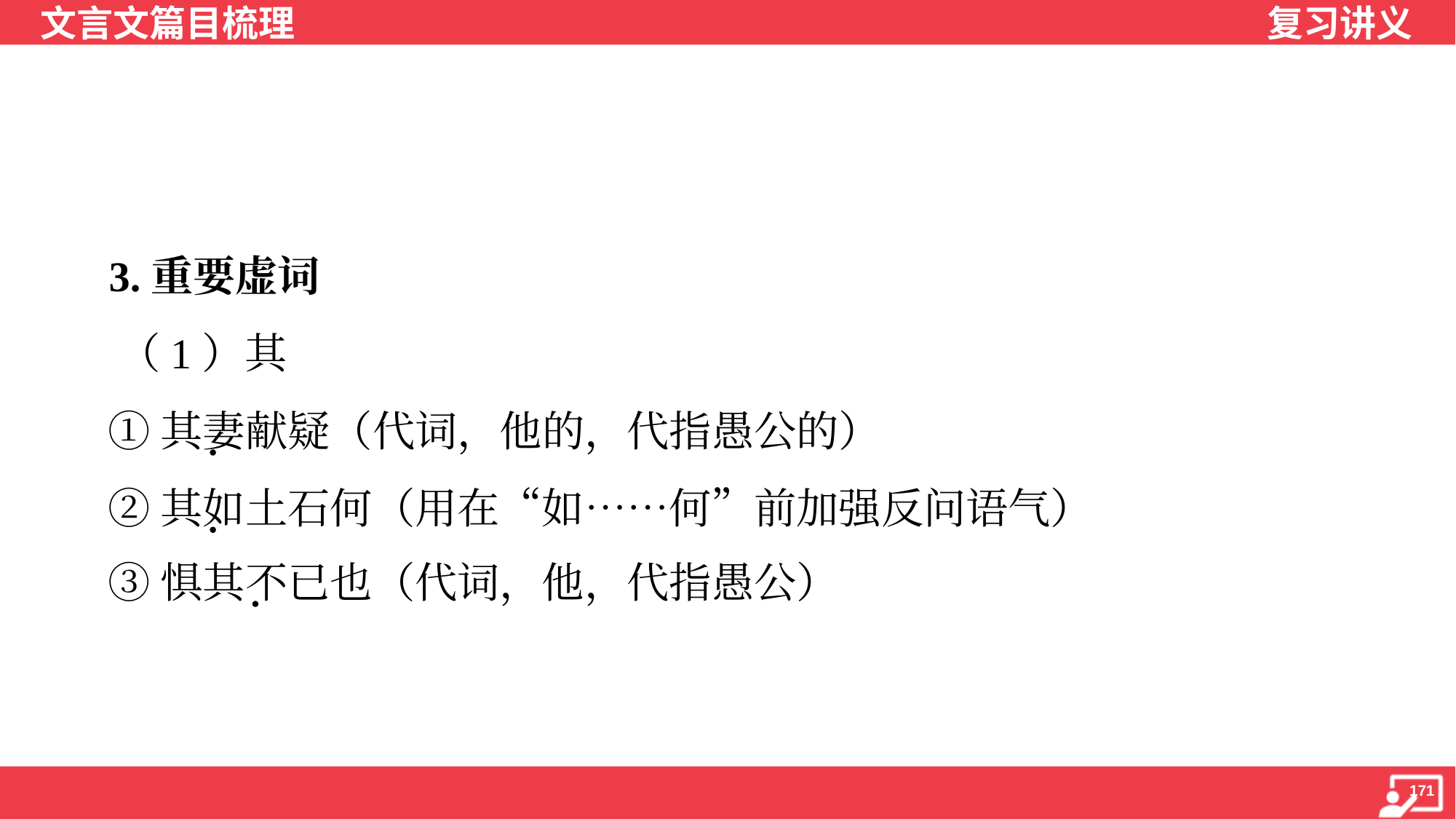

3.重要虚词
    （1）其
    ①其妻献疑（代词，他的，代指愚公的）
    ②其如土石何（用在“如……何”前加强反问语气）
    ③惧其不已也（代词，他，代指愚公）